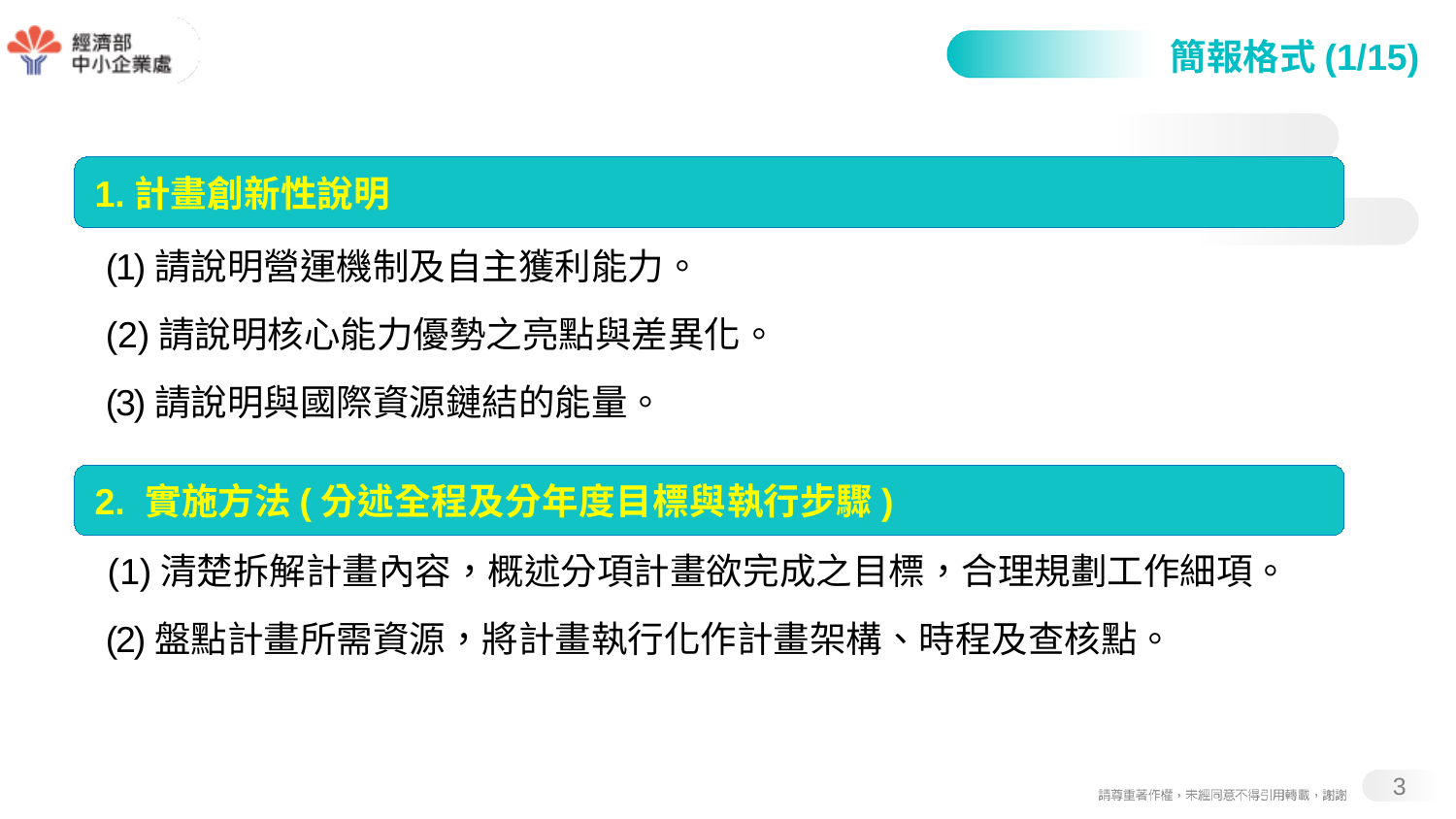

#
簡報格式(1/15)

1.計畫創新性說明
(1)請說明營運機制及自主獲利能力。
(2)請說明核心能力優勢之亮點與差異化。
(3)請說明與國際資源鏈結的能量。
2. 實施方法(分述全程及分年度目標與執行步驟)
(1)清楚拆解計畫內容，概述分項計畫欲完成之目標，合理規劃工作細項。
(2)盤點計畫所需資源，將計畫執行化作計畫架構、時程及查核點。
3